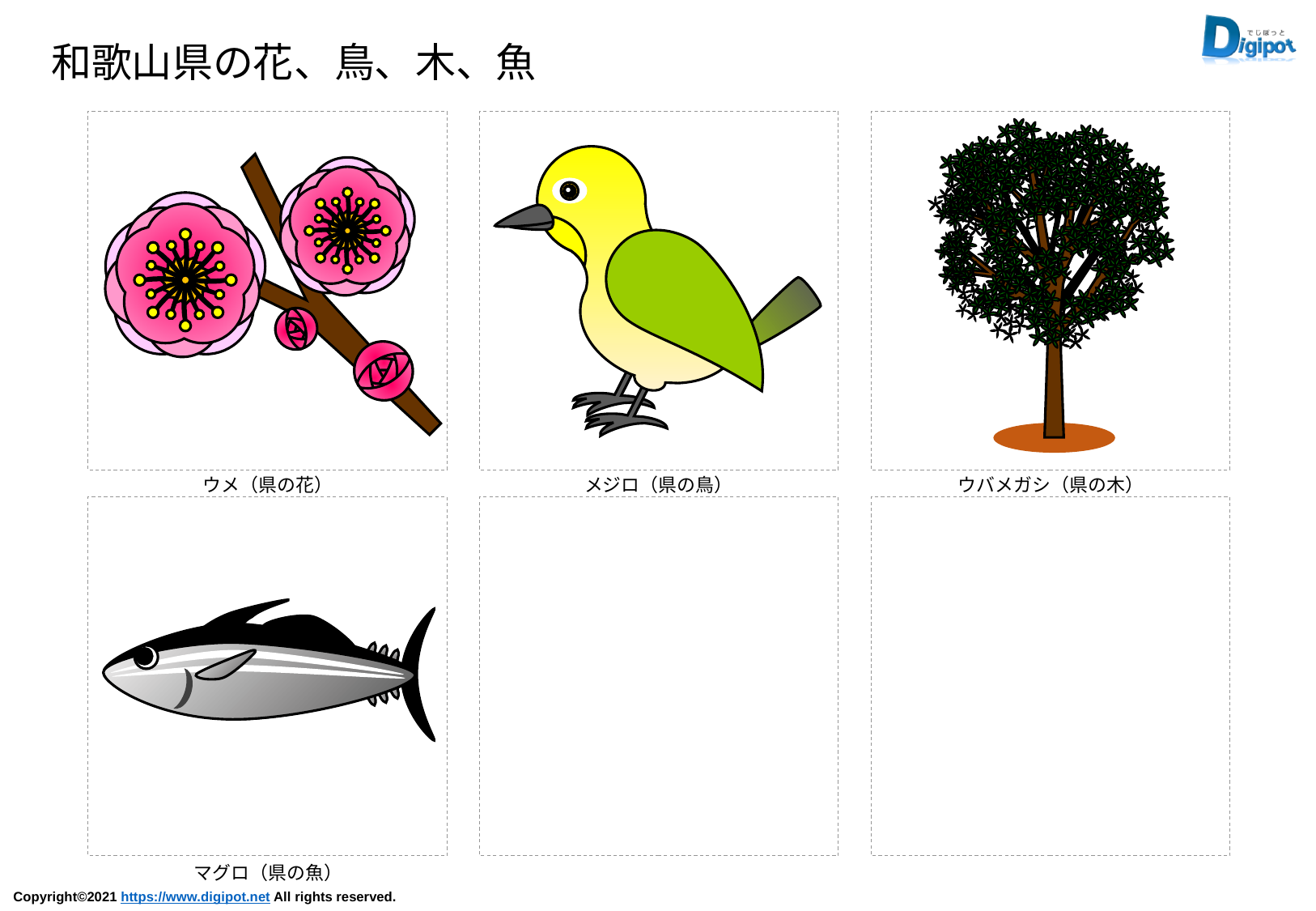

和歌山県の花、鳥、木、魚

ウメ（県の花）
メジロ（県の鳥）
ウバメガシ（県の木）

マグロ（県の魚）